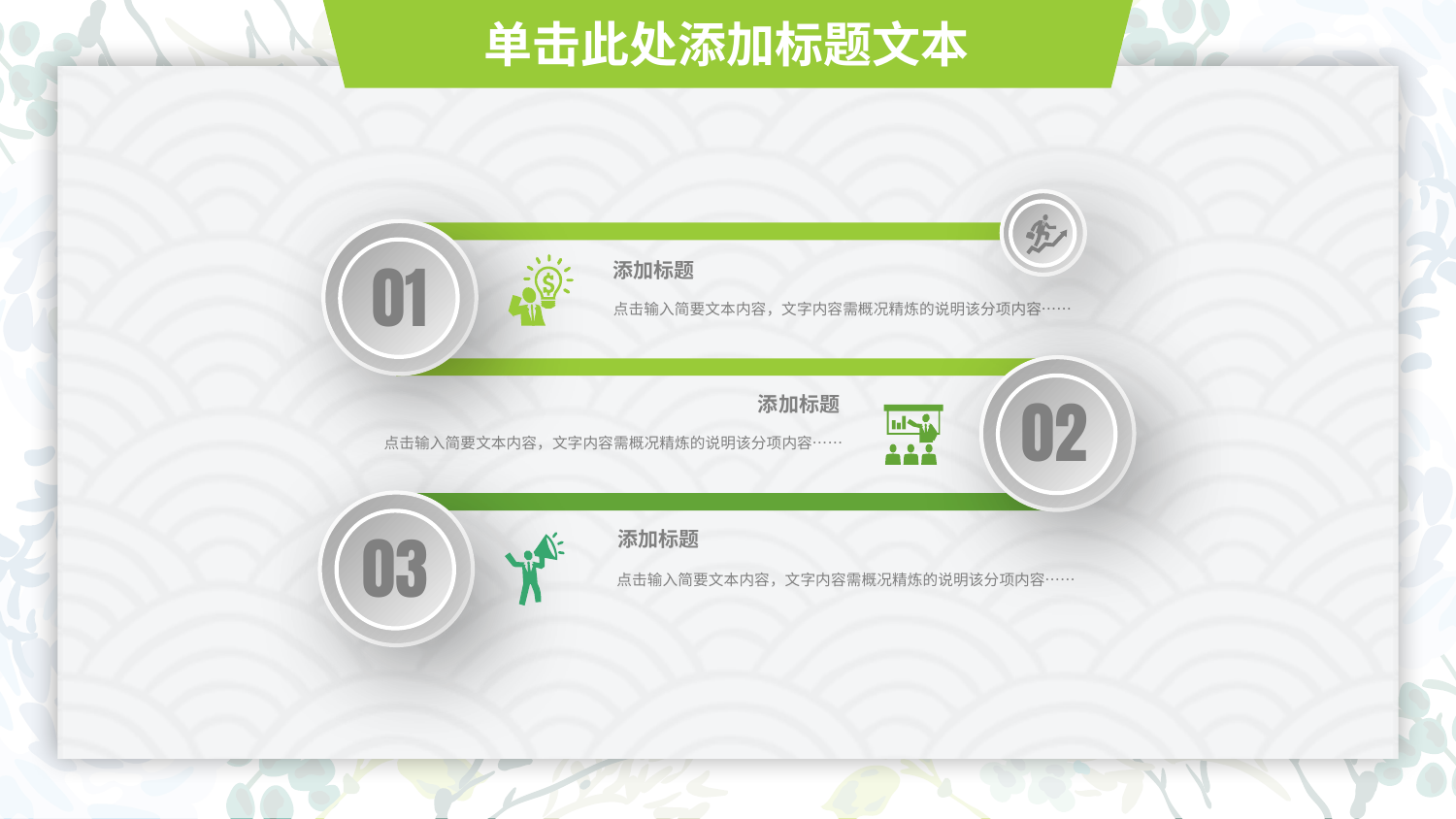

单击此处添加标题文本

01

添加标题

点击输入简要文本内容，文字内容需概况精炼的说明该分项内容……

02

添加标题

点击输入简要文本内容，文字内容需概况精炼的说明该分项内容……

03

添加标题

点击输入简要文本内容，文字内容需概况精炼的说明该分项内容……